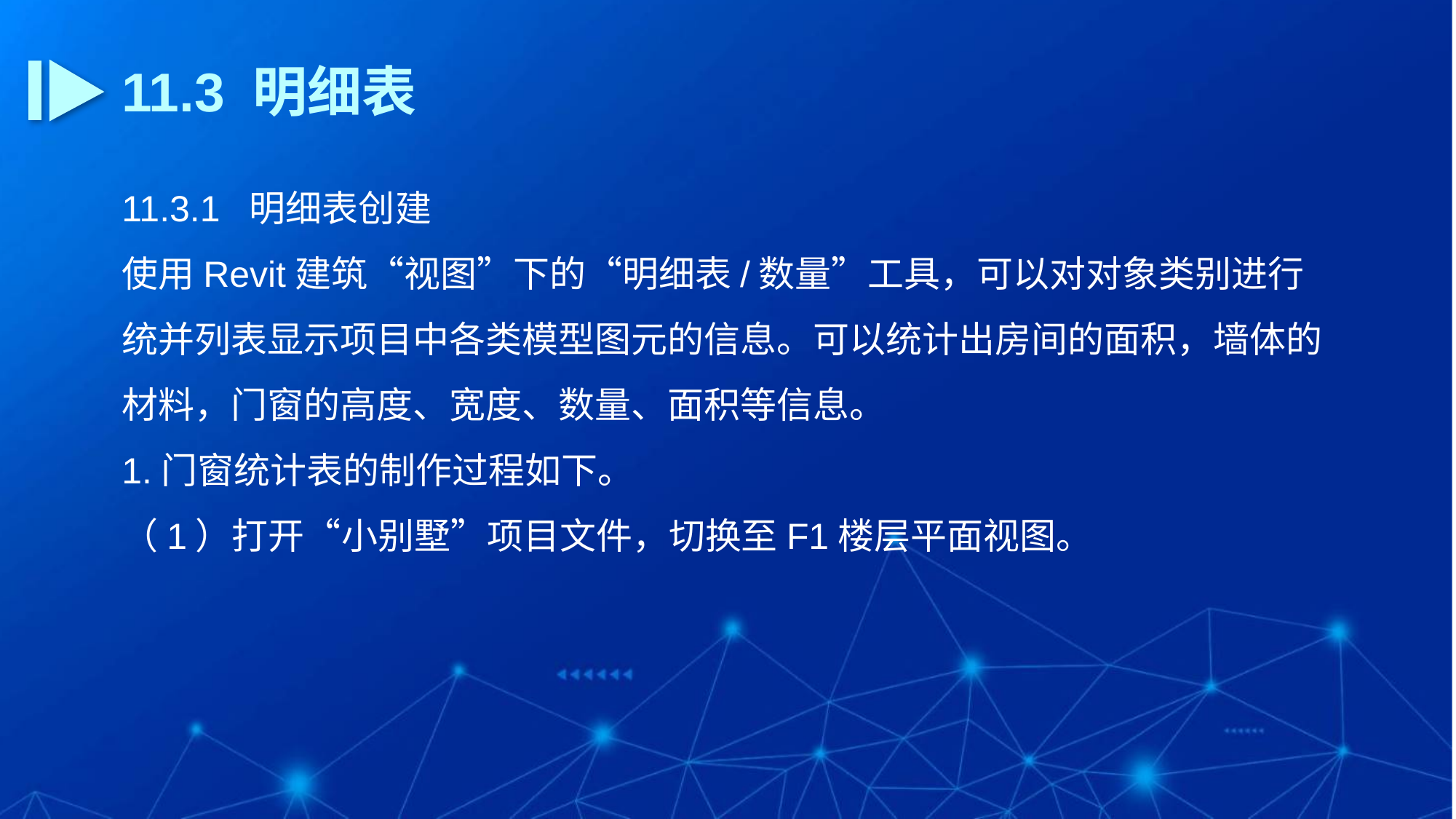

11.3 明细表

11.3.1  明细表创建
使用Revit建筑“视图”下的“明细表/数量”工具，可以对对象类别进行统并列表显示项目中各类模型图元的信息。可以统计出房间的面积，墙体的材料，门窗的高度、宽度、数量、面积等信息。
1.门窗统计表的制作过程如下。
（1）打开“小别墅”项目文件，切换至F1楼层平面视图。